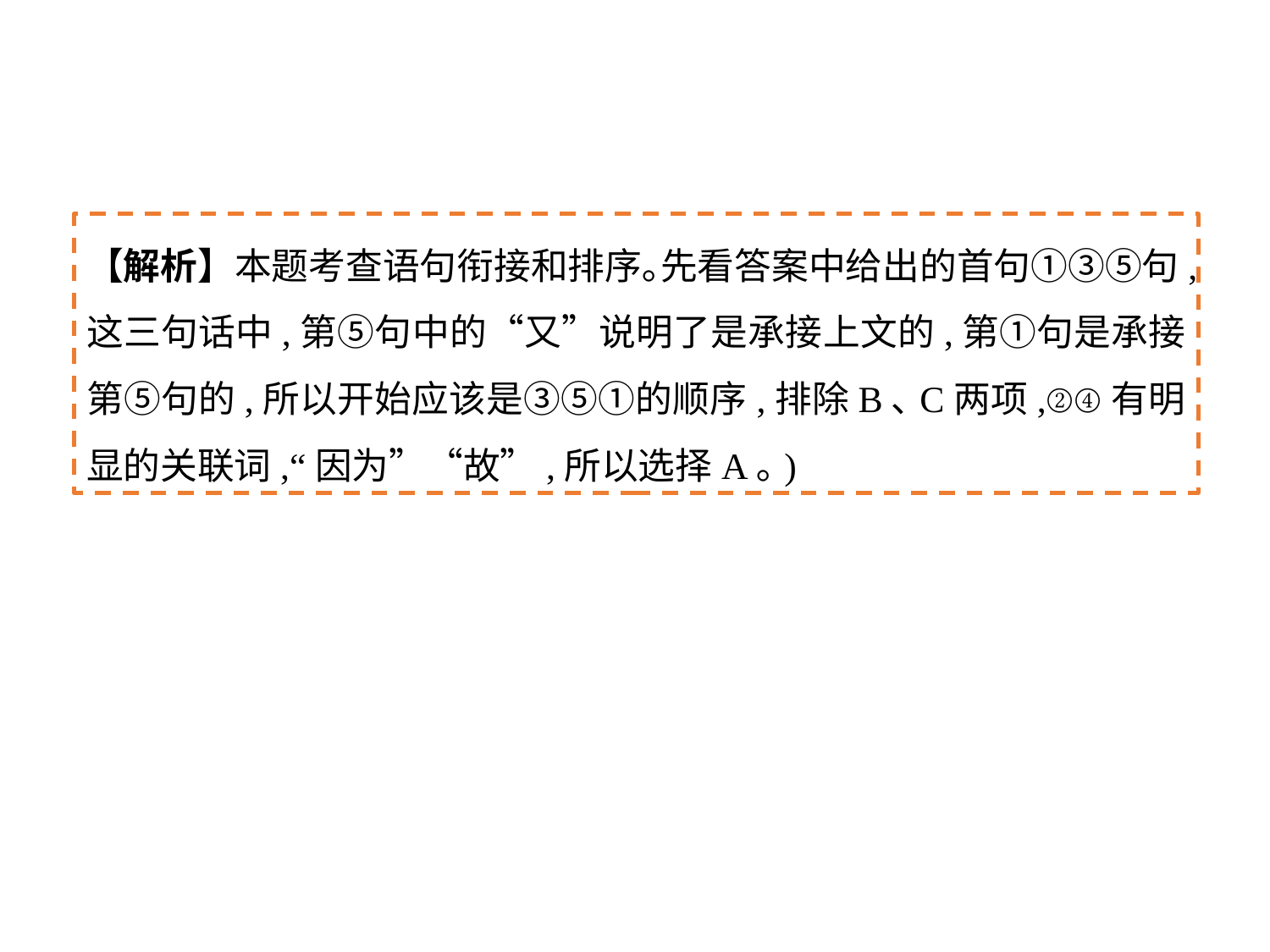

【解析】本题考查语句衔接和排序｡先看答案中给出的首句①③⑤句,这三句话中,第⑤句中的“又”说明了是承接上文的,第①句是承接第⑤句的,所以开始应该是③⑤①的顺序,排除B､C两项,②④有明显的关联词,“因为”“故”,所以选择A｡)